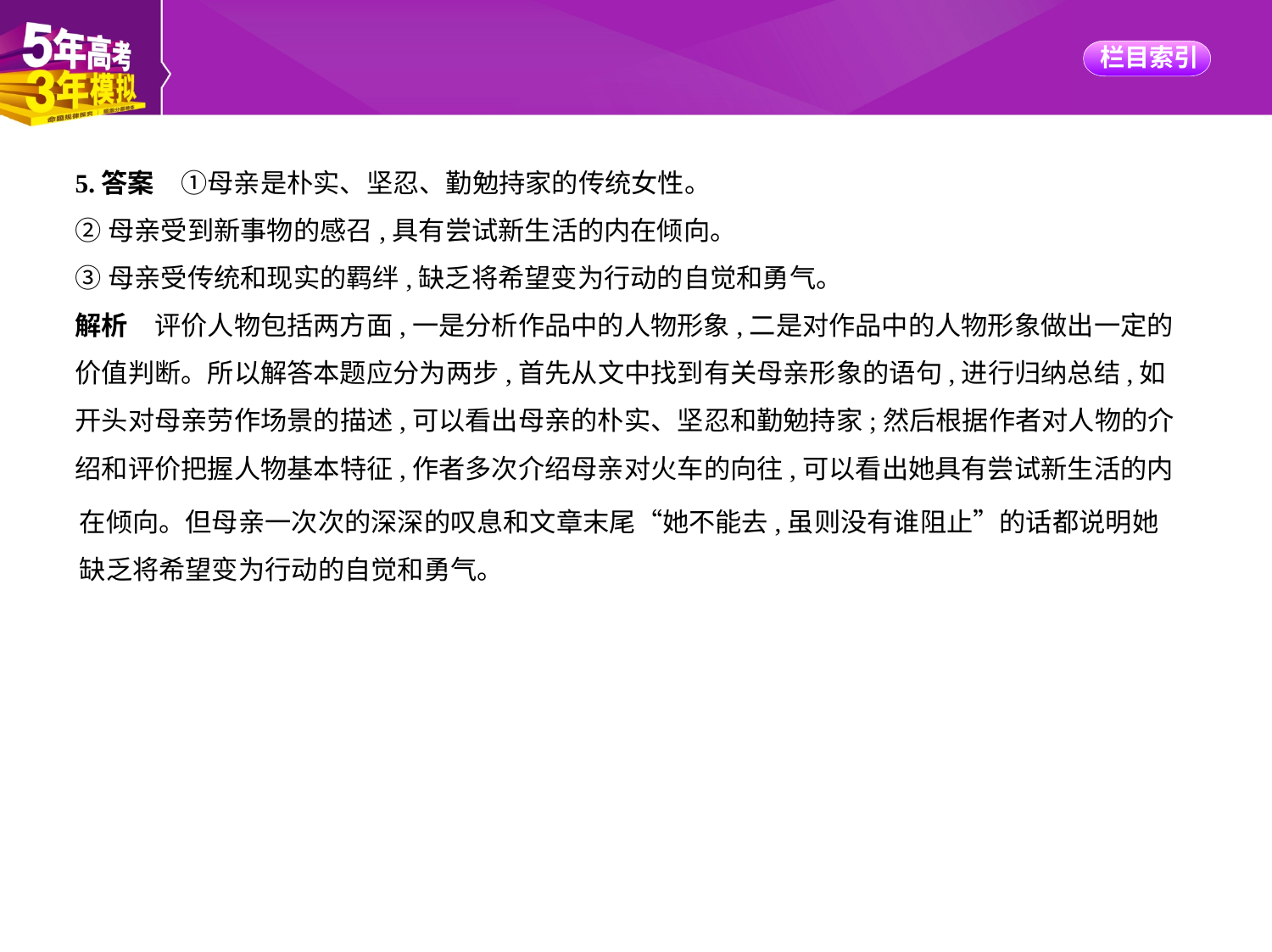

5.答案　①母亲是朴实、坚忍、勤勉持家的传统女性。
②母亲受到新事物的感召,具有尝试新生活的内在倾向。
③母亲受传统和现实的羁绊,缺乏将希望变为行动的自觉和勇气。
解析　评价人物包括两方面,一是分析作品中的人物形象,二是对作品中的人物形象做出一定的
价值判断。所以解答本题应分为两步,首先从文中找到有关母亲形象的语句,进行归纳总结,如
开头对母亲劳作场景的描述,可以看出母亲的朴实、坚忍和勤勉持家;然后根据作者对人物的介
绍和评价把握人物基本特征,作者多次介绍母亲对火车的向往,可以看出她具有尝试新生活的内
在倾向。但母亲一次次的深深的叹息和文章末尾“她不能去,虽则没有谁阻止”的话都说明她
缺乏将希望变为行动的自觉和勇气。